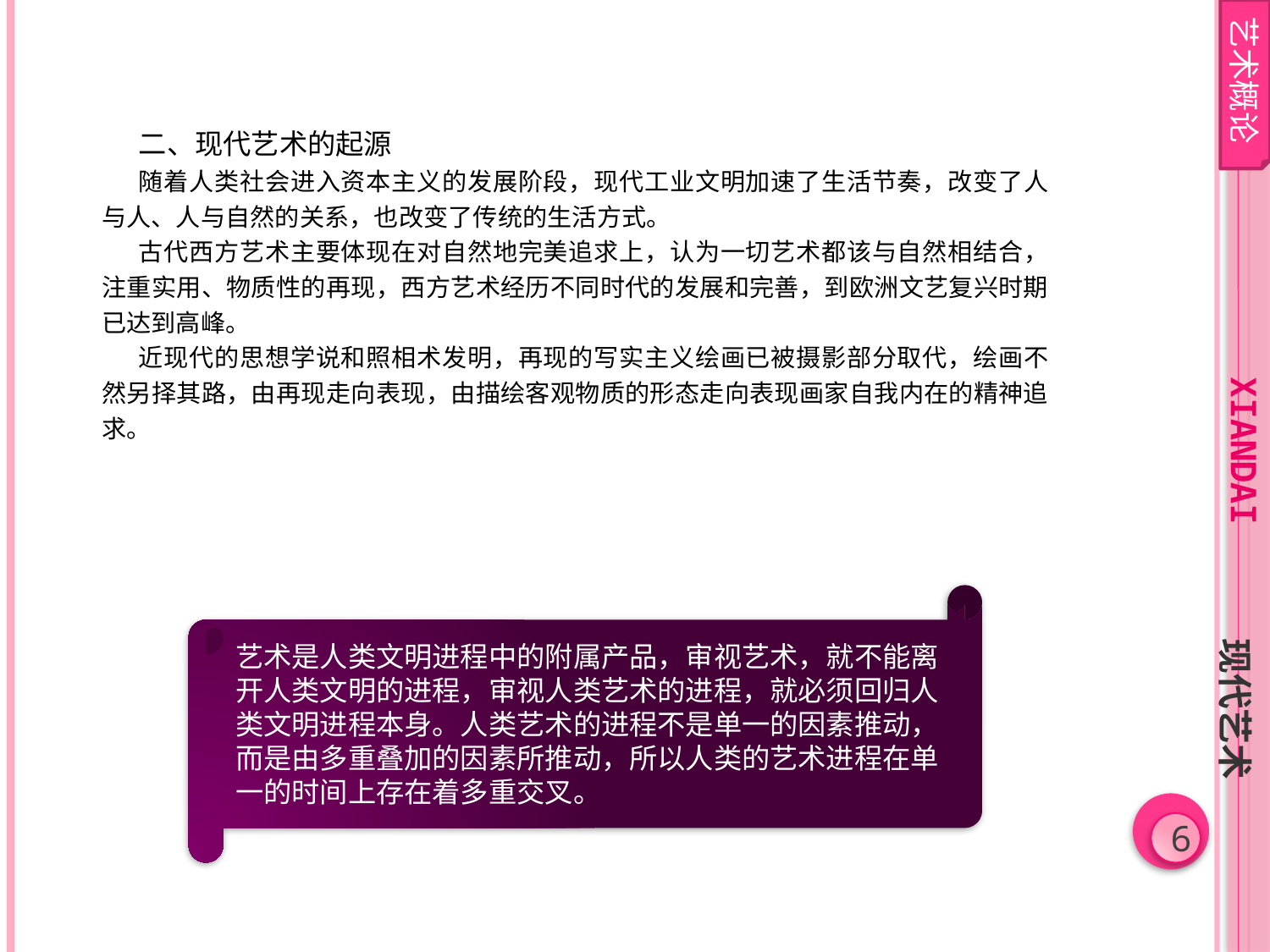

艺术概论
二、现代艺术的起源
随着人类社会进入资本主义的发展阶段，现代工业文明加速了生活节奏，改变了人与人、人与自然的关系，也改变了传统的生活方式。
古代西方艺术主要体现在对自然地完美追求上，认为一切艺术都该与自然相结合，注重实用、物质性的再现，西方艺术经历不同时代的发展和完善，到欧洲文艺复兴时期已达到高峰。
近现代的思想学说和照相术发明，再现的写实主义绘画已被摄影部分取代，绘画不然另择其路，由再现走向表现，由描绘客观物质的形态走向表现画家自我内在的精神追求。
xiandai
艺术是人类文明进程中的附属产品，审视艺术，就不能离开人类文明的进程，审视人类艺术的进程，就必须回归人类文明进程本身。人类艺术的进程不是单一的因素推动，而是由多重叠加的因素所推动，所以人类的艺术进程在单一的时间上存在着多重交叉。
现代艺术
6